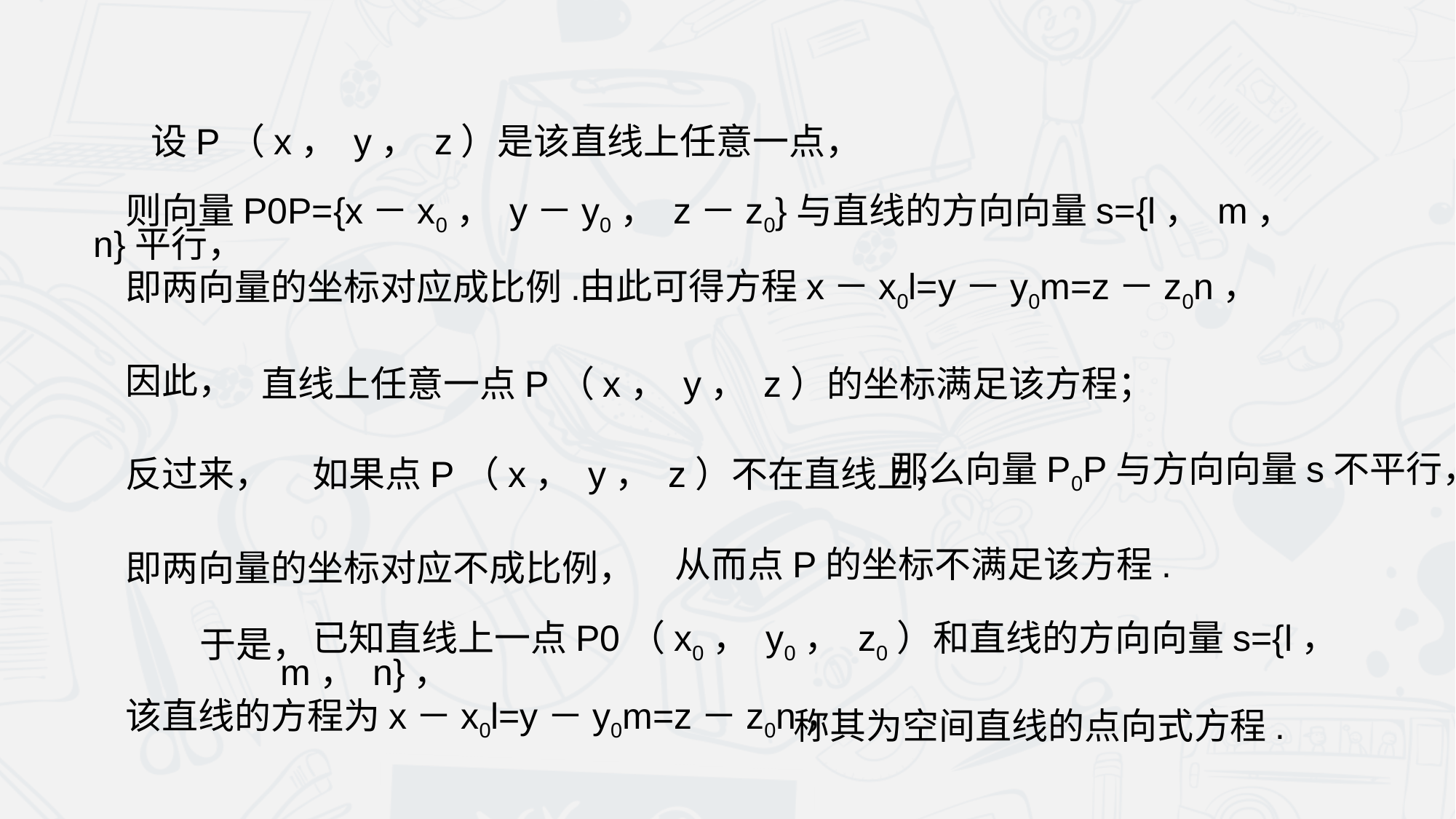

设P（x， y， z）是该直线上任意一点，
则向量P0P={x－x0， y－y0， z－z0}与直线的方向向量s={l， m， n}平行，
即两向量的坐标对应成比例.
由此可得方程x－x0l=y－y0m=z－z0n，
因此，
直线上任意一点P（x， y， z）的坐标满足该方程；
反过来，
如果点P（x， y， z）不在直线上，
那么向量P0P与方向向量s不平行，
从而点P的坐标不满足该方程.
即两向量的坐标对应不成比例，
 于是，
已知直线上一点P0（x0， y0， z0）和直线的方向向量s={l， m， n}，
该直线的方程为x－x0l=y－y0m=z－z0n，
称其为空间直线的点向式方程.